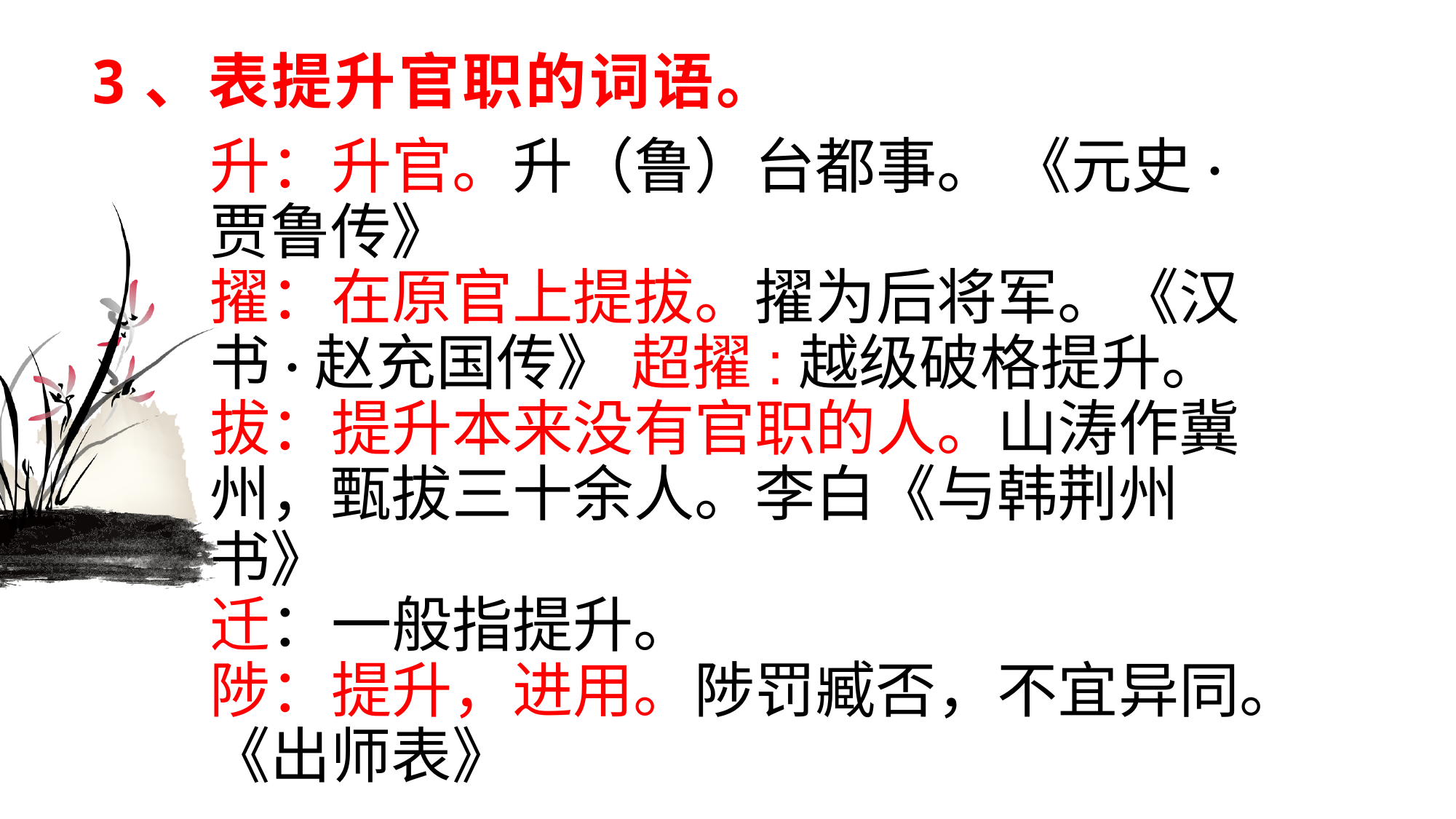

# 3、表提升官职的词语。
升：升官。升（鲁）台都事。 《元史·贾鲁传》
擢：在原官上提拔。擢为后将军。《汉书·赵充国传》 超擢:越级破格提升。
拔：提升本来没有官职的人。山涛作冀州，甄拔三十余人。李白《与韩荆州书》
迁：一般指提升。　　
陟：提升，进用。陟罚臧否，不宜异同。《出师表》